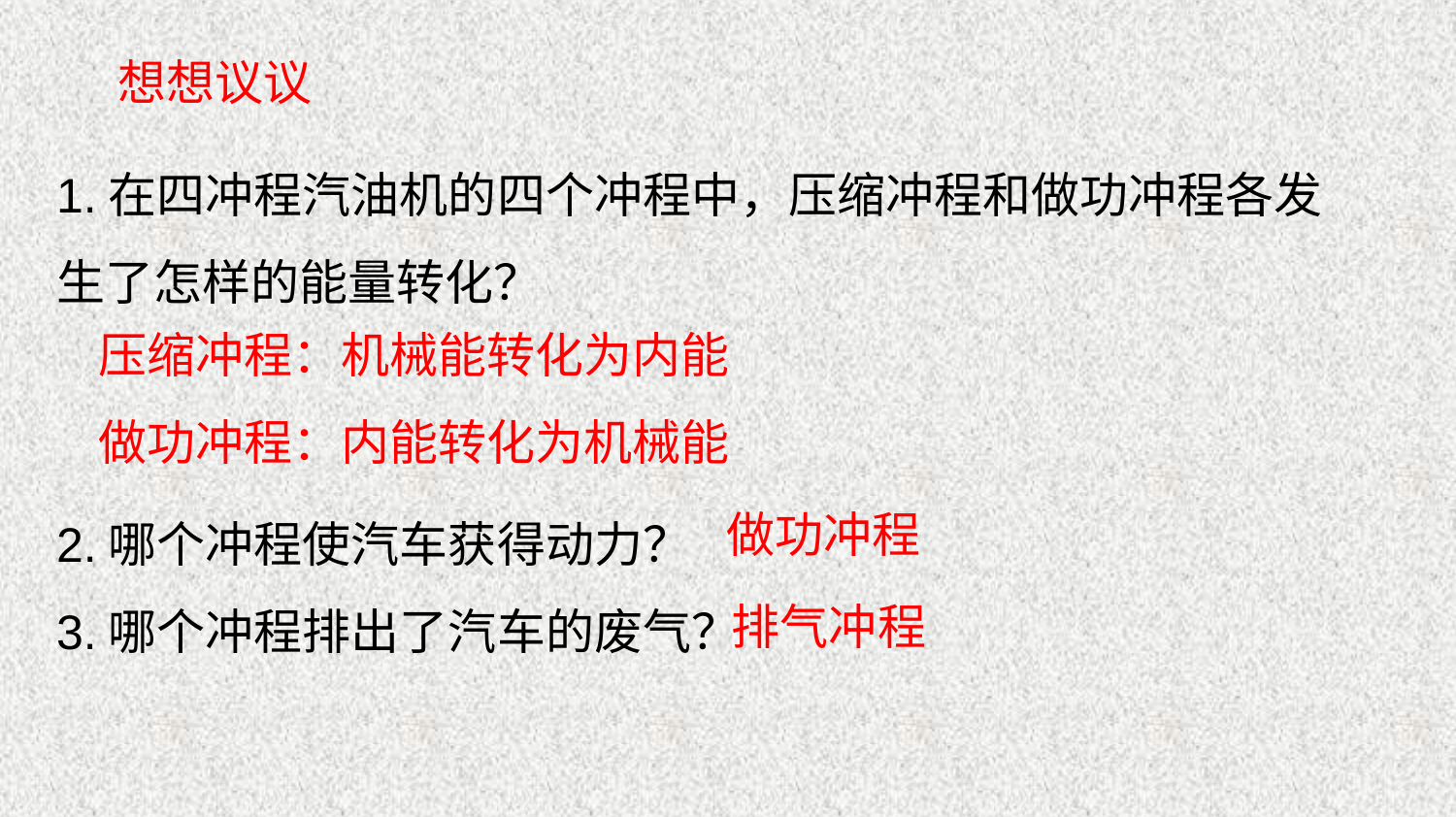

想想议议
1.在四冲程汽油机的四个冲程中，压缩冲程和做功冲程各发生了怎样的能量转化？

2.哪个冲程使汽车获得动力？
3.哪个冲程排出了汽车的废气？
压缩冲程：机械能转化为内能
做功冲程：内能转化为机械能
做功冲程
排气冲程